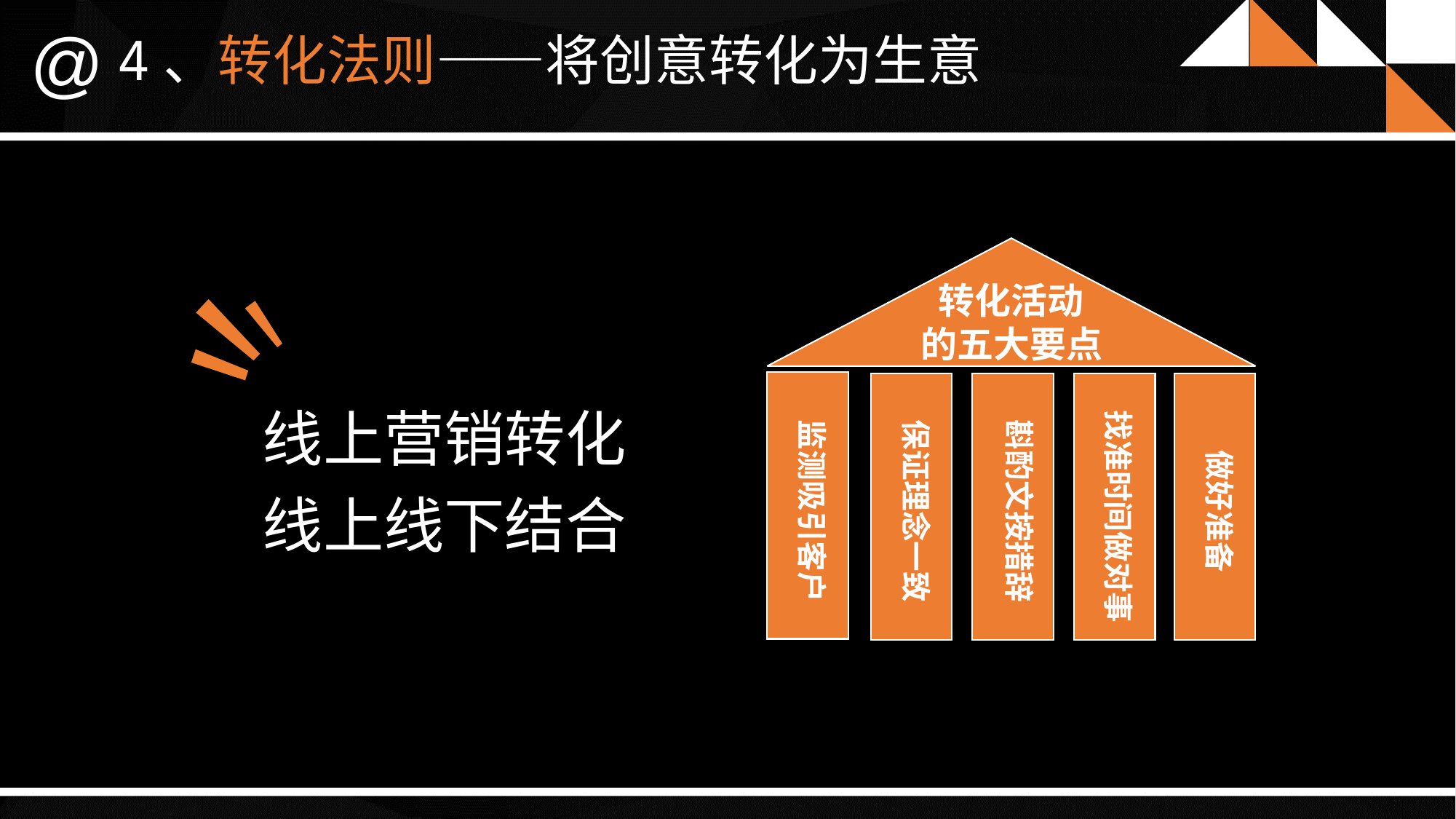

@
4、转化法则——将创意转化为生意

转化活动
的五大要点

线上营销转化
线上线下结合
找准时间做对事
监测吸引客户
保证理念一致
斟酌文按措辞
做好准备